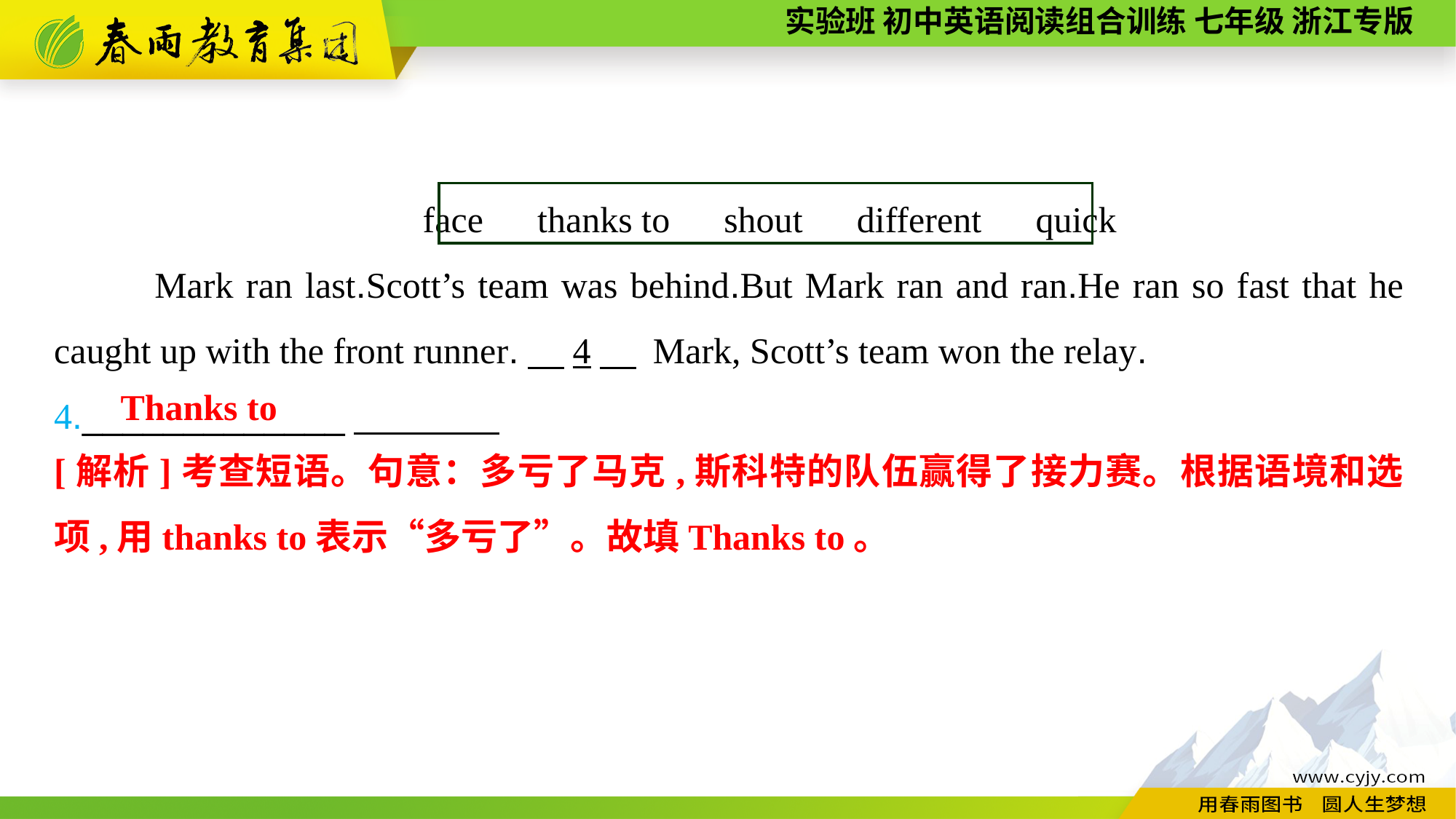

face　thanks to　shout　different　quick
        Mark ran last.Scott’s team was behind.But Mark ran and ran.He ran so fast that he caught up with the front runner.　4　 Mark, Scott’s team won the relay.
4._____________

Thanks to
[解析]考查短语。句意：多亏了马克,斯科特的队伍赢得了接力赛。根据语境和选项,用thanks to表示“多亏了”。故填Thanks to。